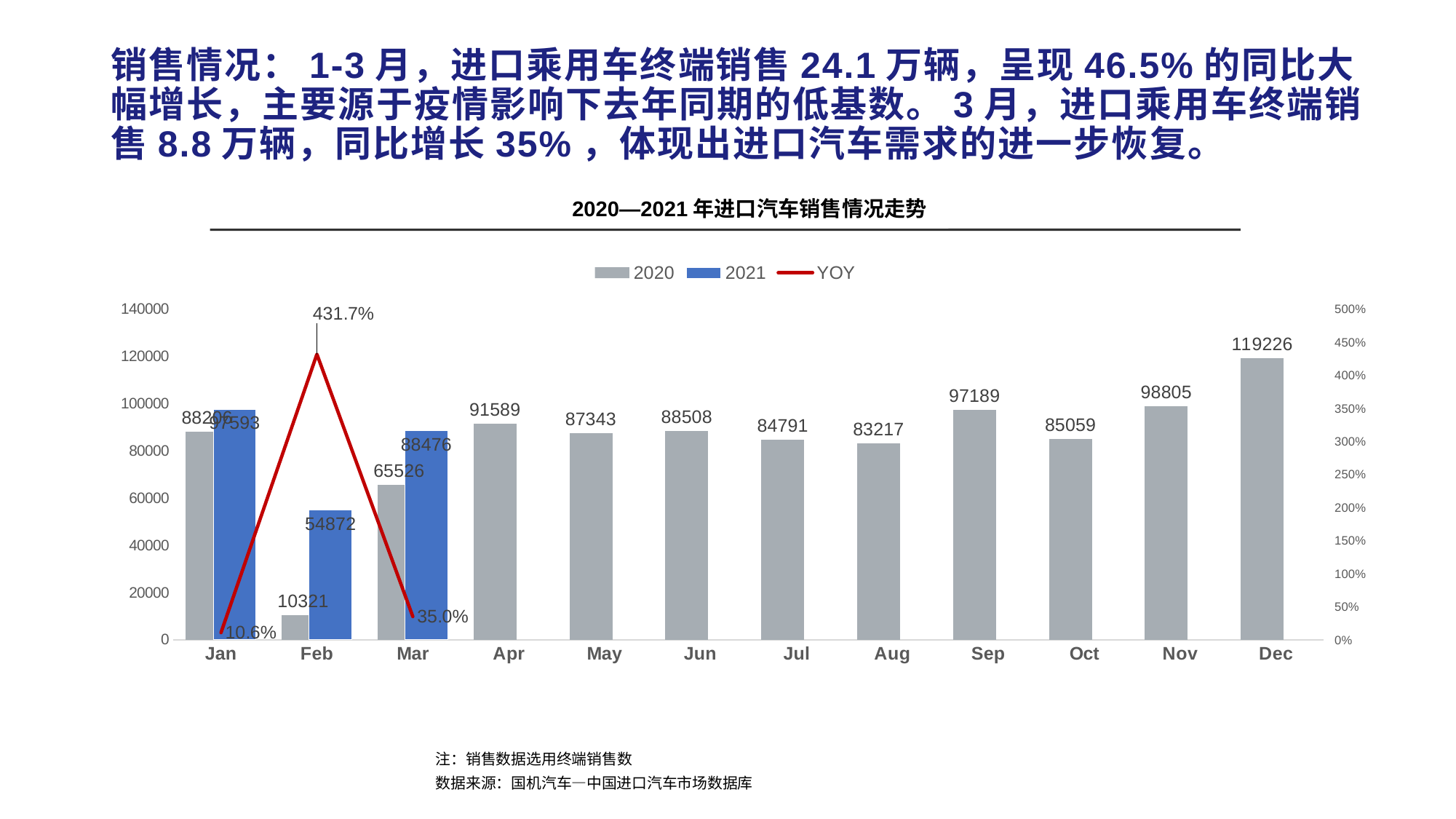

# 销售情况：1-3月，进口乘用车终端销售24.1万辆，呈现46.5%的同比大幅增长，主要源于疫情影响下去年同期的低基数。3月，进口乘用车终端销售8.8万辆，同比增长35%，体现出进口汽车需求的进一步恢复。
2020—2021年进口汽车销售情况走势

### Chart

| Category | 2020 | 2021 | YOY |
|---|---|---|---|
| Jan | 88206.0 | 97593.0 | 0.10642133188218494 |
| Feb | 10321.0 | 54872.0 | 4.316539095048929 |
| Mar | 65526.0 | 88476.0 | 0.3502426517718158 |
| Apr | 91589.0 | None | None |
| May | 87343.0 | None | None |
| Jun | 88508.0 | None | None |
| Jul | 84791.0 | None | None |
| Aug | 83217.0 | None | None |
| Sep | 97189.0 | None | None |
| Oct | 85059.0 | None | None |
| Nov | 98805.0 | None | None |
| Dec | 119226.0 | None | None |
注：销售数据选用终端销售数
数据来源：国机汽车—中国进口汽车市场数据库